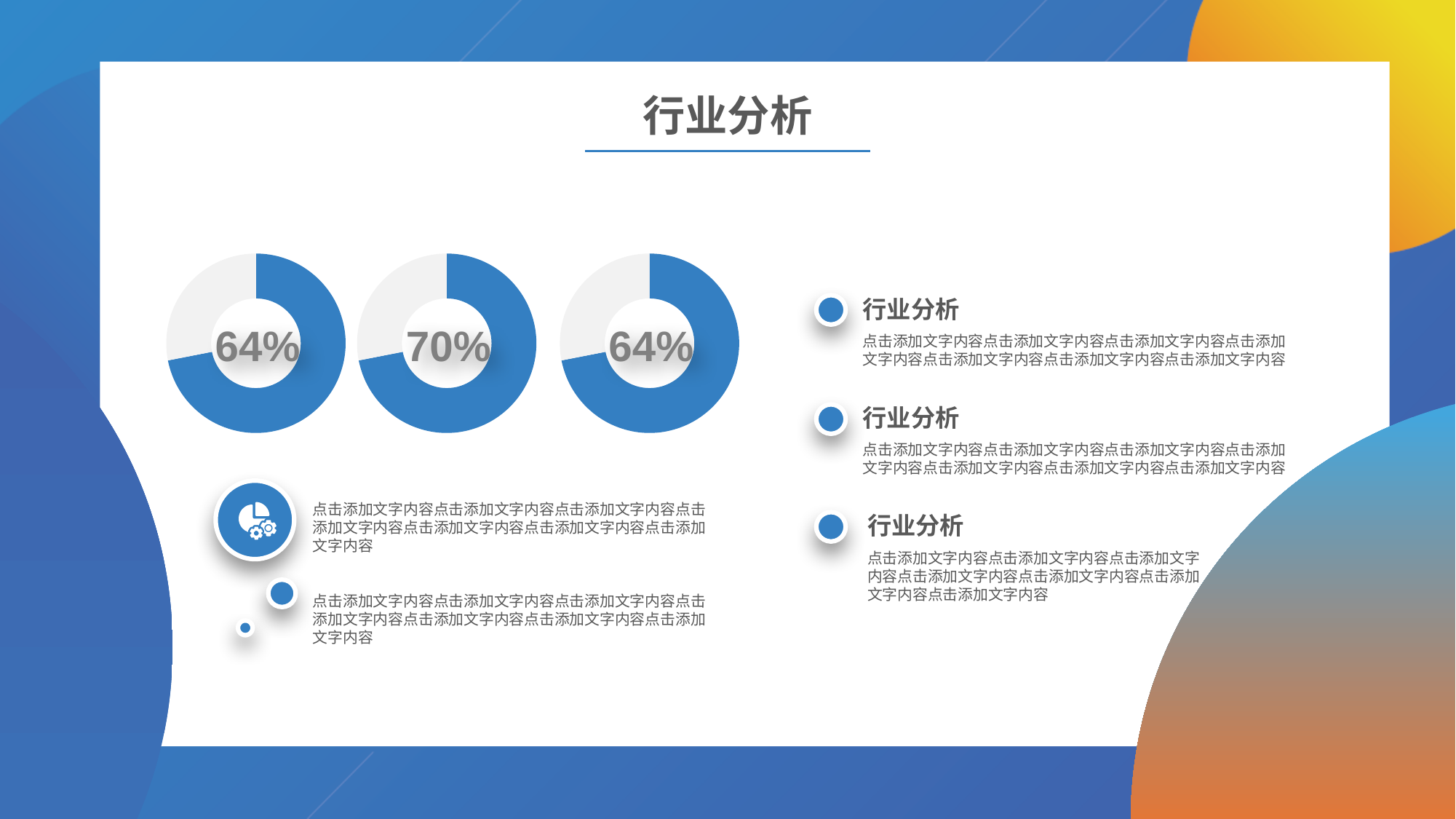

行业分析

### Chart

| Category | Sales |
|---|---|
| 1st Qtr | 8.2 |
| 2nd Qtr | 3.2 |

### Chart

| Category | Sales |
|---|---|
| 1st Qtr | 8.2 |
| 2nd Qtr | 3.2 |

### Chart

| Category | Sales |
|---|---|
| 1st Qtr | 8.2 |
| 2nd Qtr | 3.2 |
行业分析

64%
70%
64%
点击添加文字内容点击添加文字内容点击添加文字内容点击添加文字内容点击添加文字内容点击添加文字内容点击添加文字内容
行业分析

点击添加文字内容点击添加文字内容点击添加文字内容点击添加文字内容点击添加文字内容点击添加文字内容点击添加文字内容

点击添加文字内容点击添加文字内容点击添加文字内容点击添加文字内容点击添加文字内容点击添加文字内容点击添加文字内容

行业分析

点击添加文字内容点击添加文字内容点击添加文字内容点击添加文字内容点击添加文字内容点击添加文字内容点击添加文字内容

点击添加文字内容点击添加文字内容点击添加文字内容点击添加文字内容点击添加文字内容点击添加文字内容点击添加文字内容